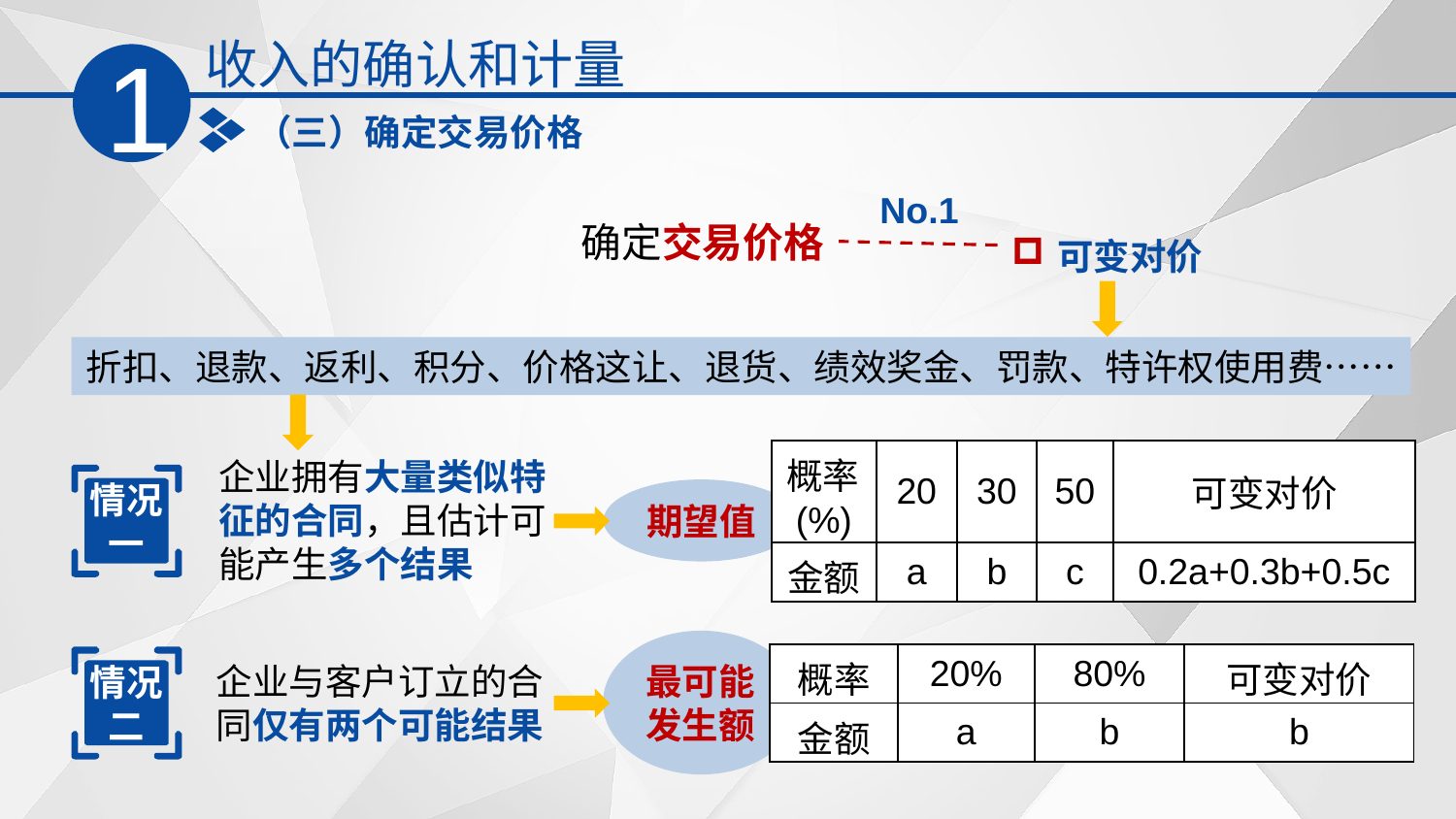

收入的确认和计量
1

（三）确定交易价格

No.1
可变对价
确定交易价格

折扣、退款、返利、积分、价格这让、退货、绩效奖金、罚款、特许权使用费……

| 概率(%) | 20 | 30 | 50 | 可变对价 |
| --- | --- | --- | --- | --- |
| 金额 | a | b | c | 0.2a+0.3b+0.5c |
企业拥有大量类似特征的合同，且估计可能产生多个结果
情况一
期望值

最可能发生额
| 概率 | 20% | 80% | 可变对价 |
| --- | --- | --- | --- |
| 金额 | a | b | b |
情况二
企业与客户订立的合同仅有两个可能结果